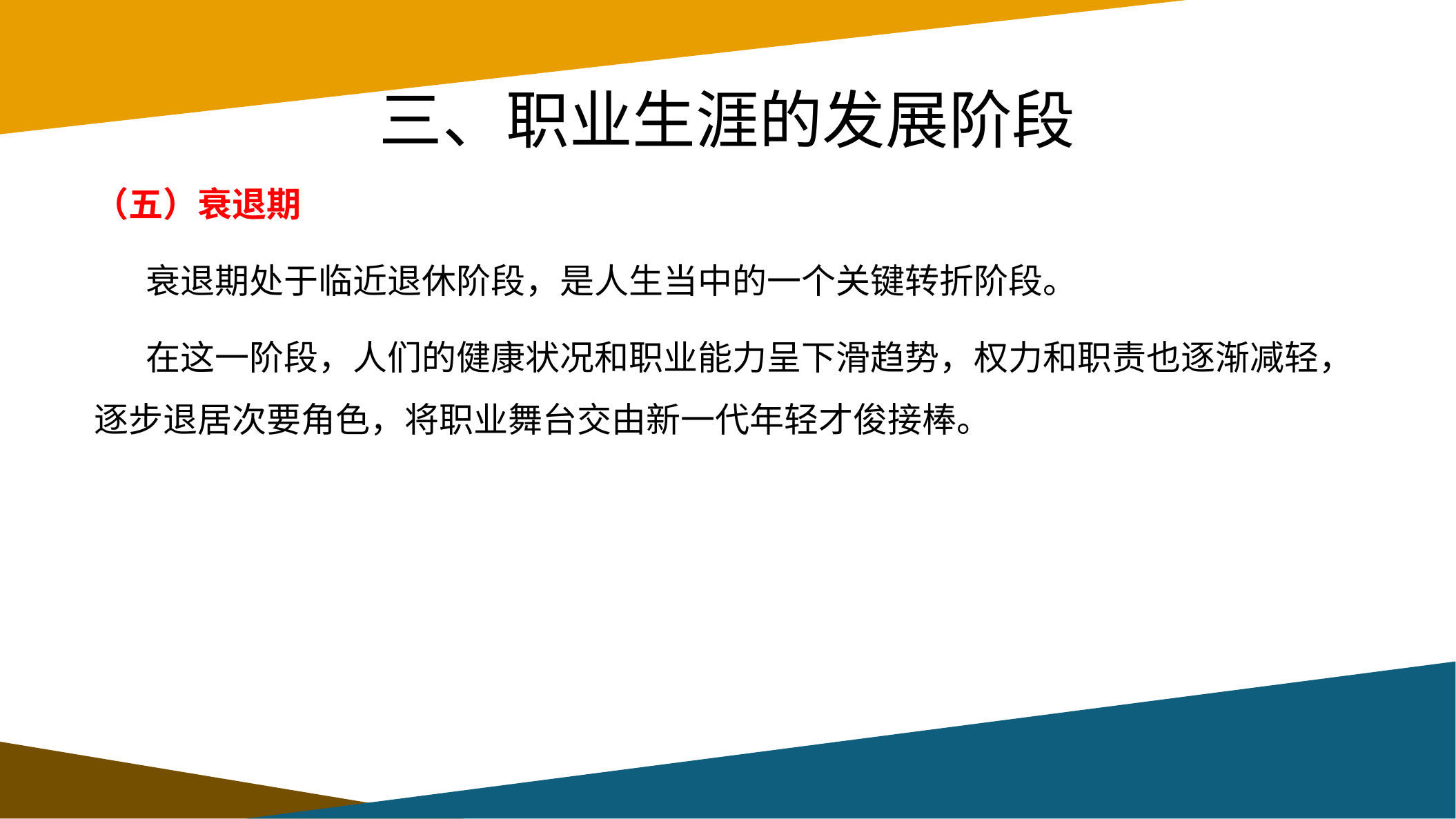

# 三、职业生涯的发展阶段
（五）衰退期
衰退期处于临近退休阶段，是人生当中的一个关键转折阶段。
在这一阶段，人们的健康状况和职业能力呈下滑趋势，权力和职责也逐渐减轻，逐步退居次要角色，将职业舞台交由新一代年轻才俊接棒。